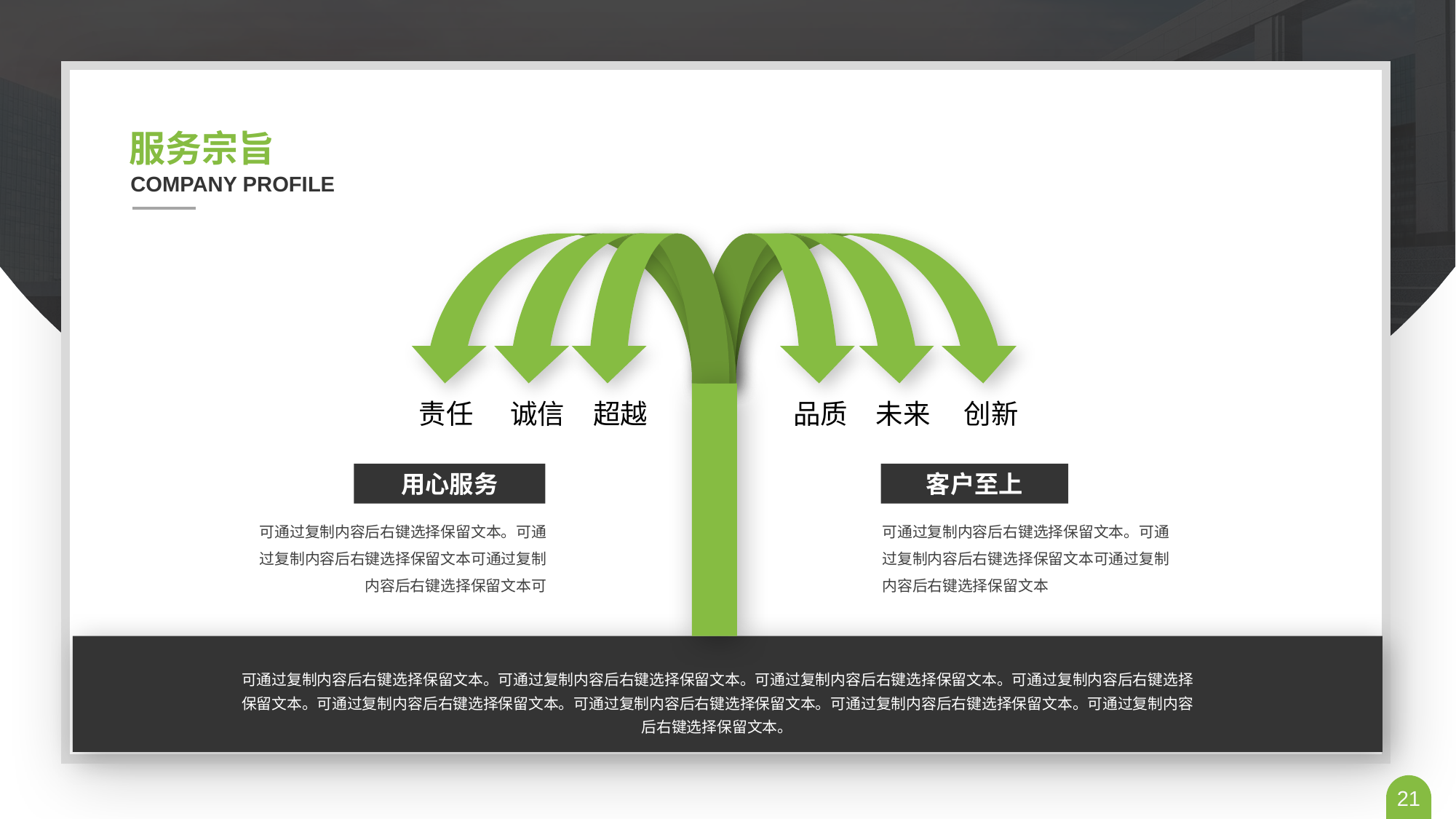

服务宗旨
COMPANY PROFILE

责任
诚信
超越
品质
未来
创新
用心服务
客户至上
可通过复制内容后右键选择保留文本。可通过复制内容后右键选择保留文本可通过复制内容后右键选择保留文本可
可通过复制内容后右键选择保留文本。可通过复制内容后右键选择保留文本可通过复制内容后右键选择保留文本

可通过复制内容后右键选择保留文本。可通过复制内容后右键选择保留文本。可通过复制内容后右键选择保留文本。可通过复制内容后右键选择保留文本。可通过复制内容后右键选择保留文本。可通过复制内容后右键选择保留文本。可通过复制内容后右键选择保留文本。可通过复制内容后右键选择保留文本。